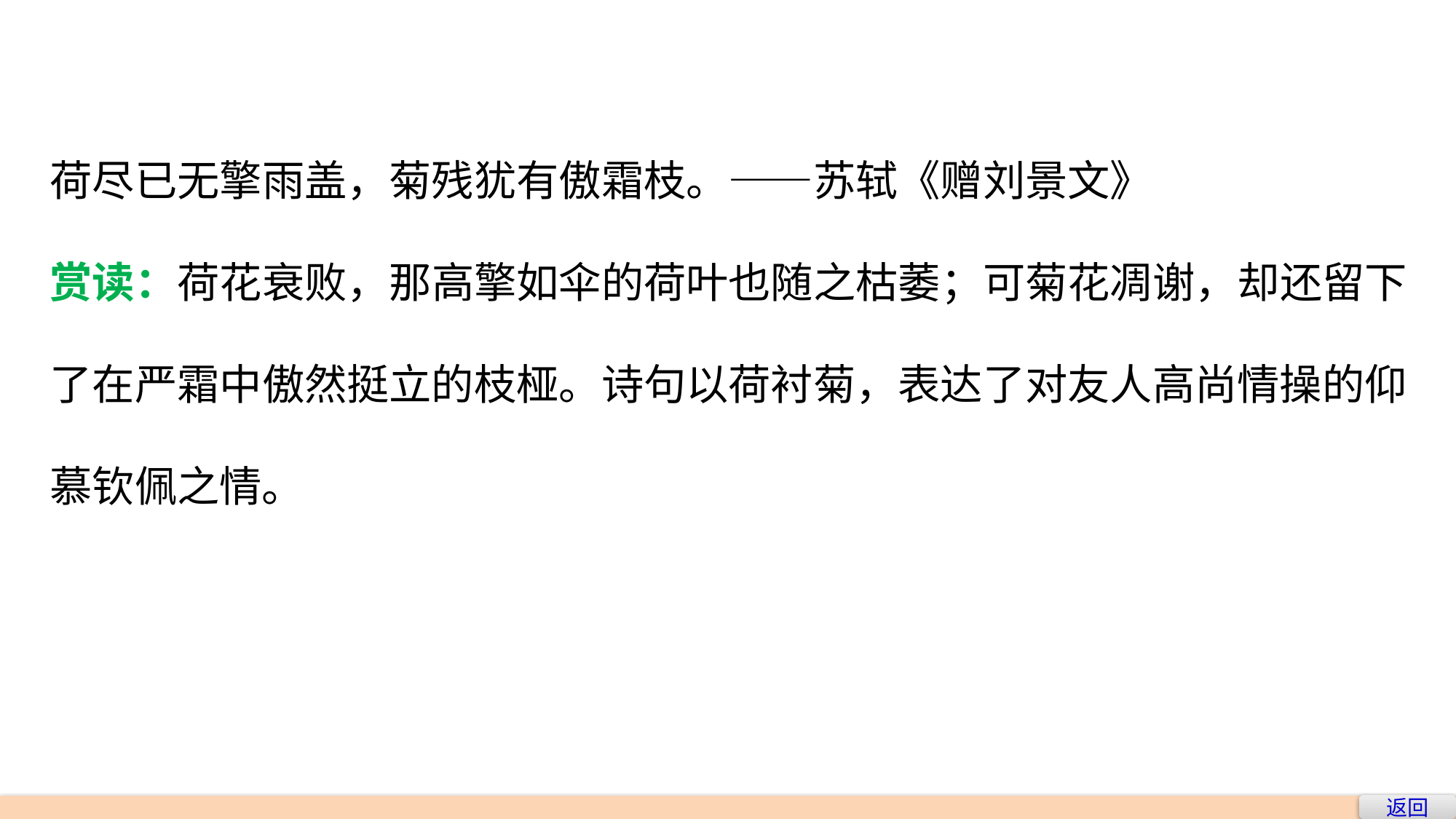

荷尽已无擎雨盖，菊残犹有傲霜枝。——苏轼《赠刘景文》
赏读：荷花衰败，那高擎如伞的荷叶也随之枯萎；可菊花凋谢，却还留下了在严霜中傲然挺立的枝桠。诗句以荷衬菊，表达了对友人高尚情操的仰慕钦佩之情。
返回